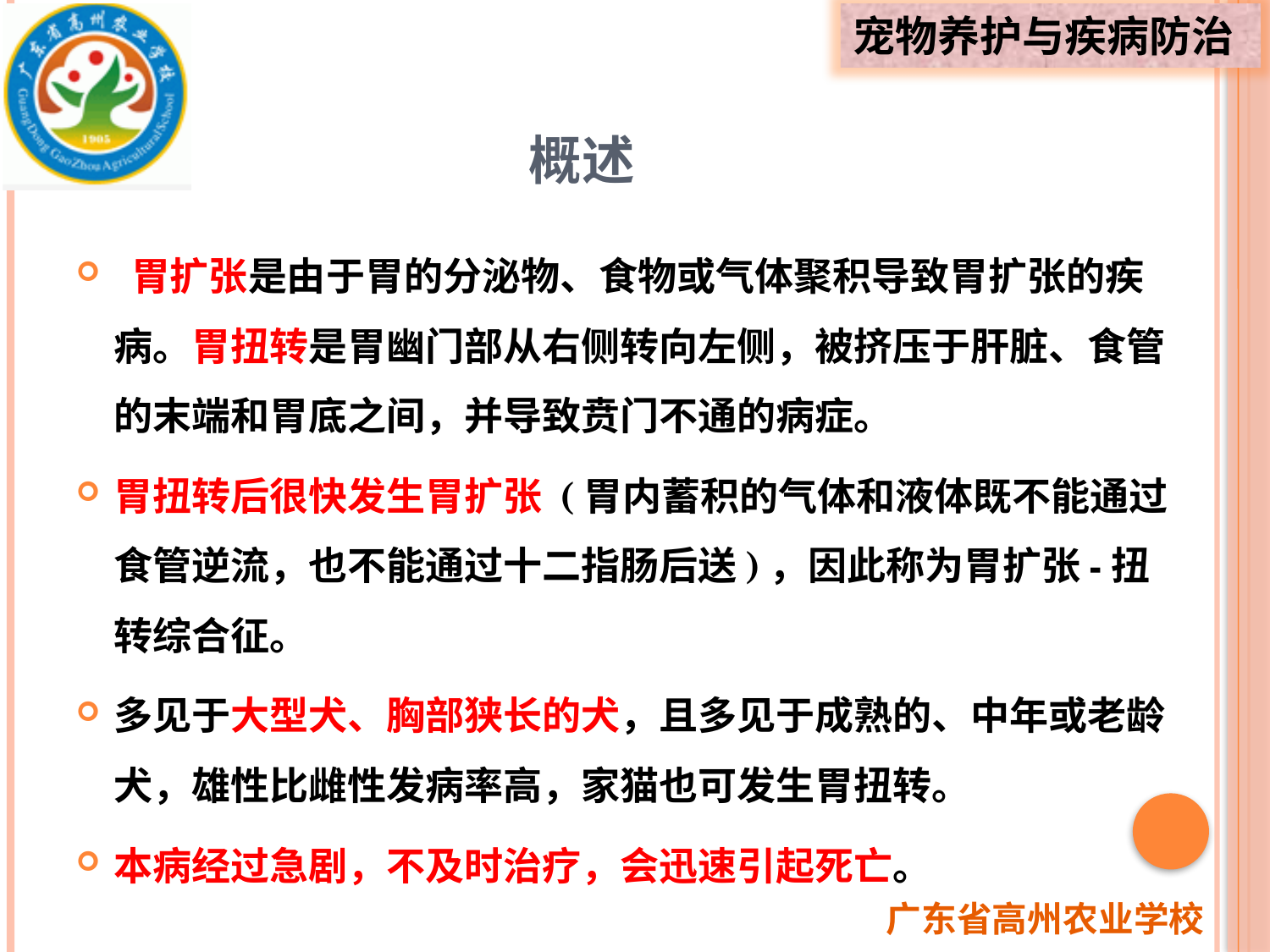

# 概述
 胃扩张是由于胃的分泌物、食物或气体聚积导致胃扩张的疾病。胃扭转是胃幽门部从右侧转向左侧，被挤压于肝脏、食管的末端和胃底之间，并导致贲门不通的病症。
胃扭转后很快发生胃扩张 (胃内蓄积的气体和液体既不能通过食管逆流，也不能通过十二指肠后送)，因此称为胃扩张-扭转综合征。
多见于大型犬、胸部狭长的犬，且多见于成熟的、中年或老龄犬，雄性比雌性发病率高，家猫也可发生胃扭转。
本病经过急剧，不及时治疗，会迅速引起死亡。